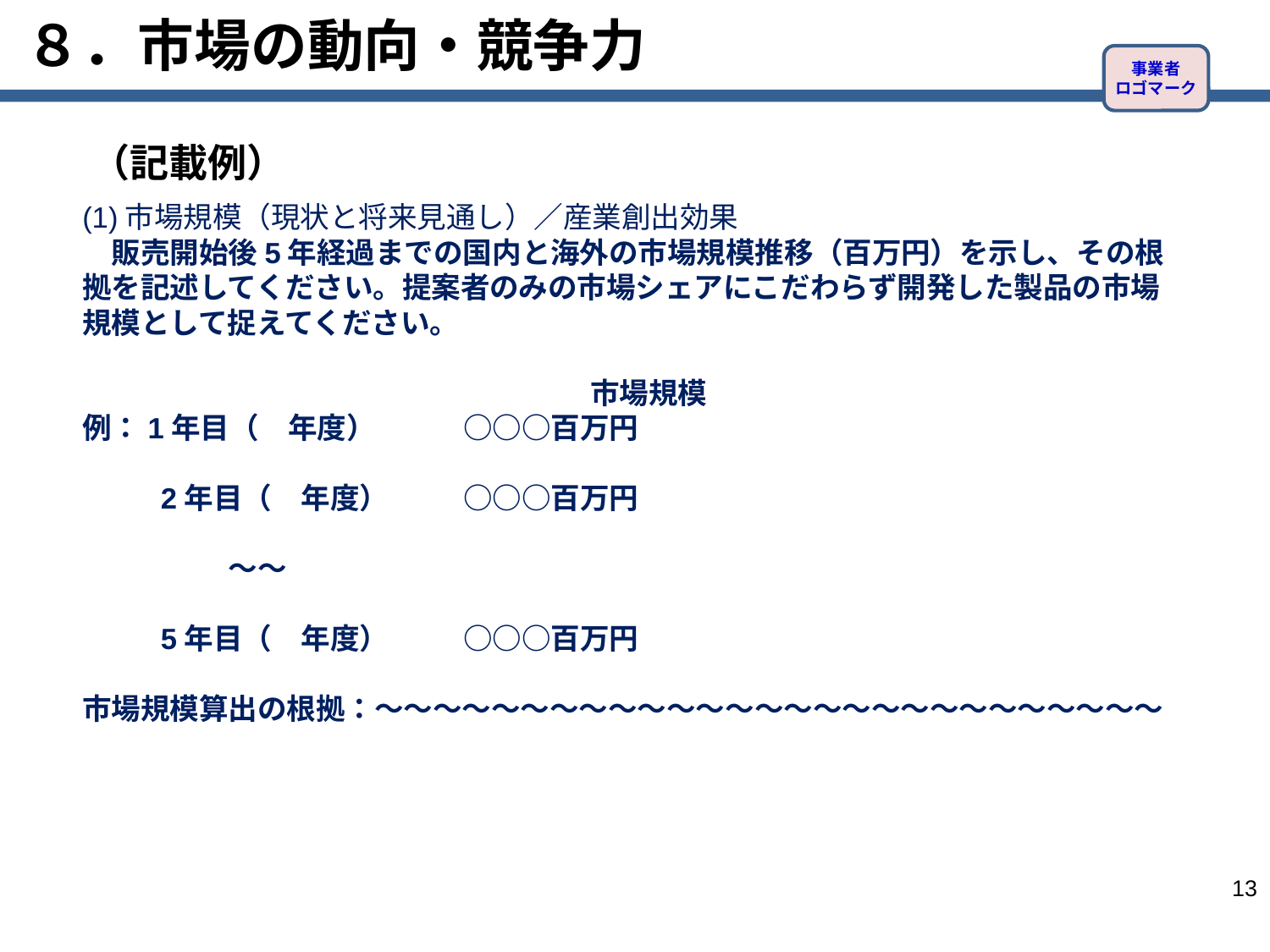

# ８．市場の動向・競争力

事業者
ロゴマーク
（記載例）
(1)市場規模（現状と将来見通し）／産業創出効果
　販売開始後5年経過までの国内と海外の市場規模推移（百万円）を示し、その根拠を記述してください。提案者のみの市場シェアにこだわらず開発した製品の市場規模として捉えてください。

	　　　　　　　　　	市場規模
例：1年目（　年度）	○○○百万円

　　  2年目（　年度）	○○○百万円

　　　　　～～

　　  5年目（　年度）	○○○百万円

市場規模算出の根拠：～～～～～～～～～～～～～～～～～～～～～～～～～～～
13